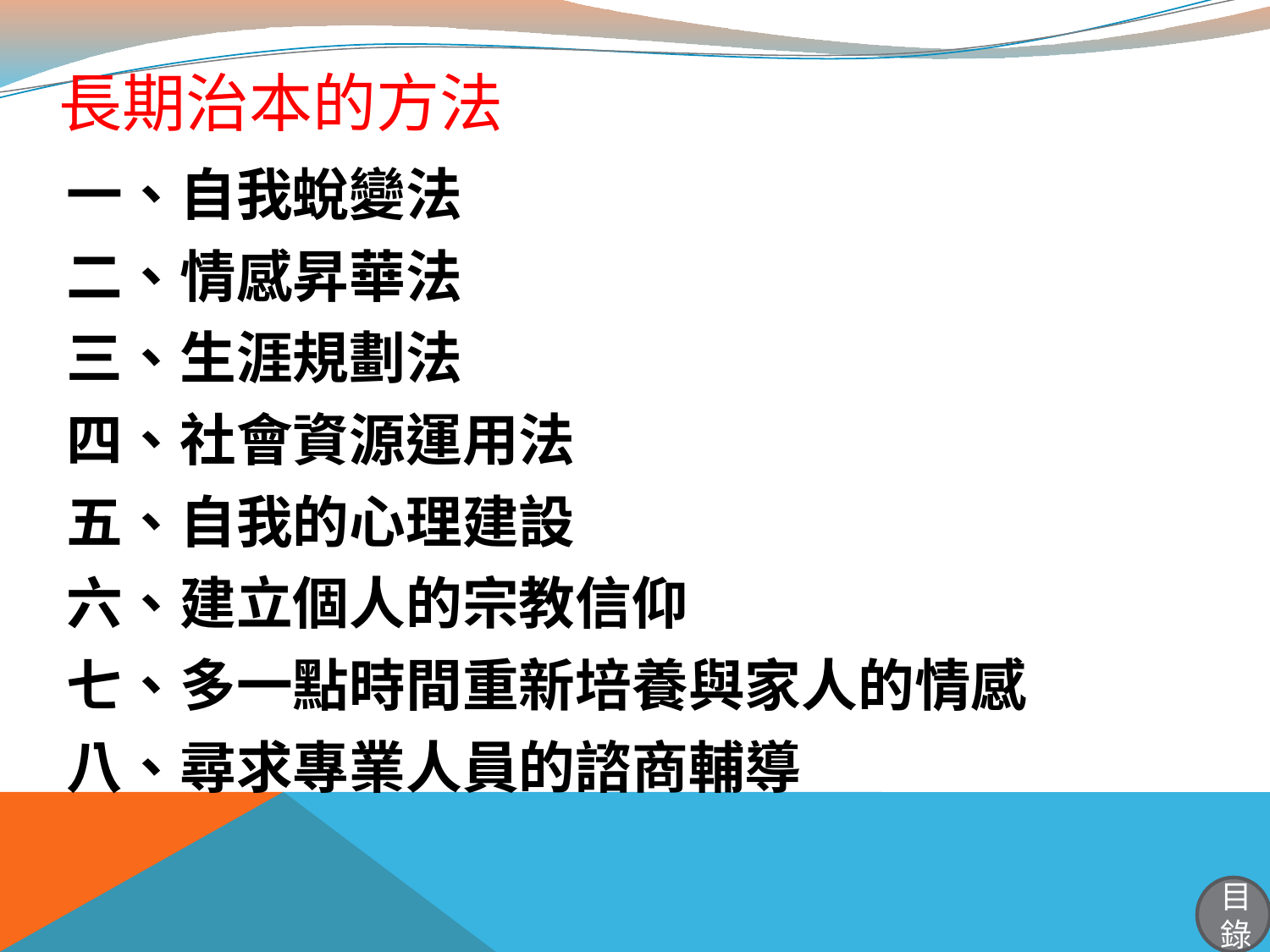

# 長期治本的方法
一、自我蛻變法
二、情感昇華法
三、生涯規劃法
四、社會資源運用法
五、自我的心理建設
六、建立個人的宗教信仰
七、多一點時間重新培養與家人的情感
八、尋求專業人員的諮商輔導